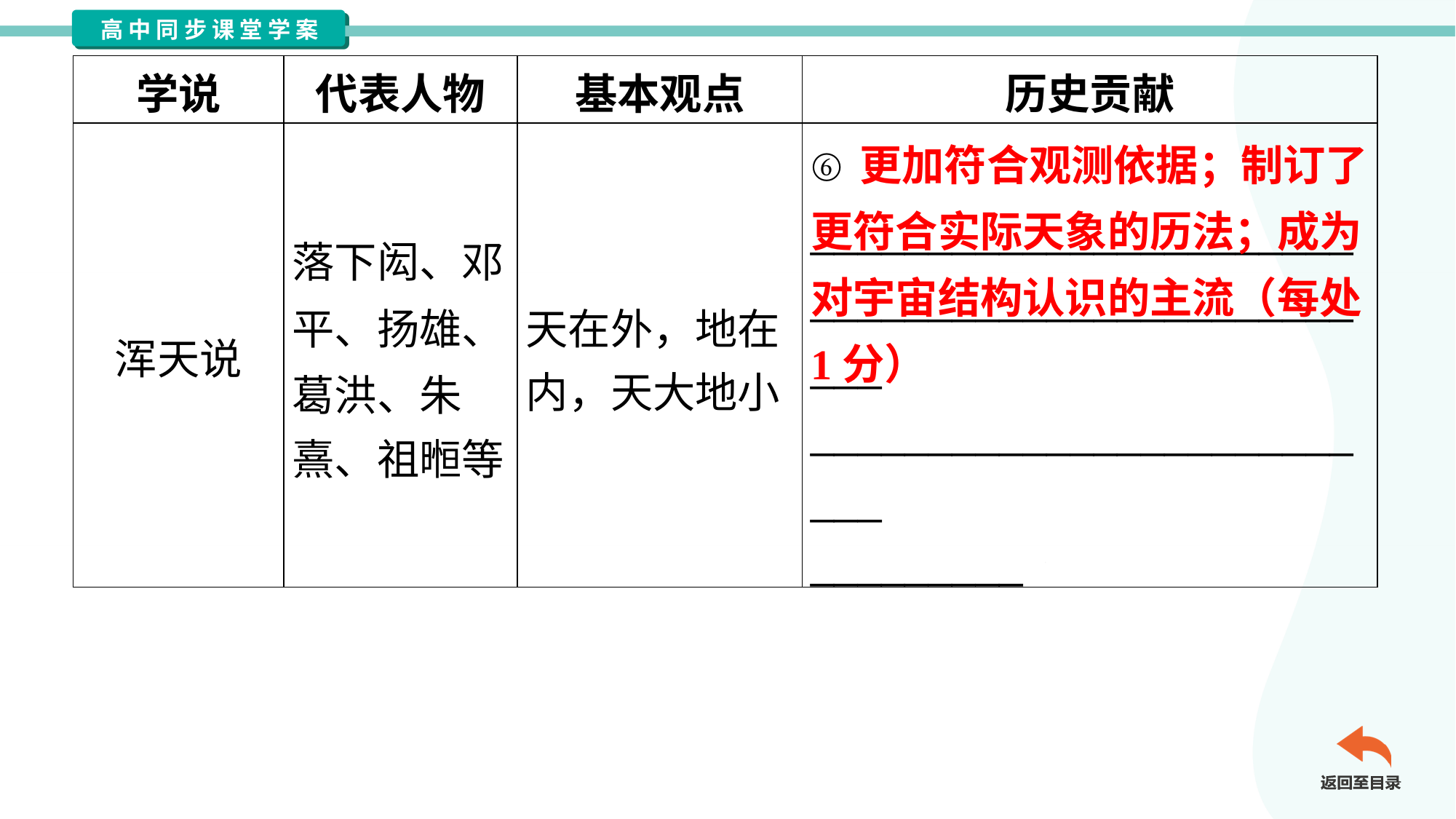

| 学说 | 代表人物 | 基本观点 | 历史贡献 |
| --- | --- | --- | --- |
| 浑天说 | 落下闳、邓 平、扬雄、 葛洪、朱 熹、祖暅等 | 天在外，地在 内，天大地小 | ⑥ \_\_\_\_\_\_\_\_\_\_\_\_\_\_\_\_\_\_\_\_\_\_\_ \_\_\_\_\_\_\_\_\_\_\_\_\_\_\_\_\_\_\_\_\_\_\_\_\_\_ \_\_\_\_\_\_\_\_\_\_\_\_\_\_\_\_\_\_\_\_\_\_\_\_\_\_ \_\_\_\_\_\_\_\_\_ |
    更加符合观测依据；制订了更符合实际天象的历法；成为对宇宙结构认识的主流（每处1分）